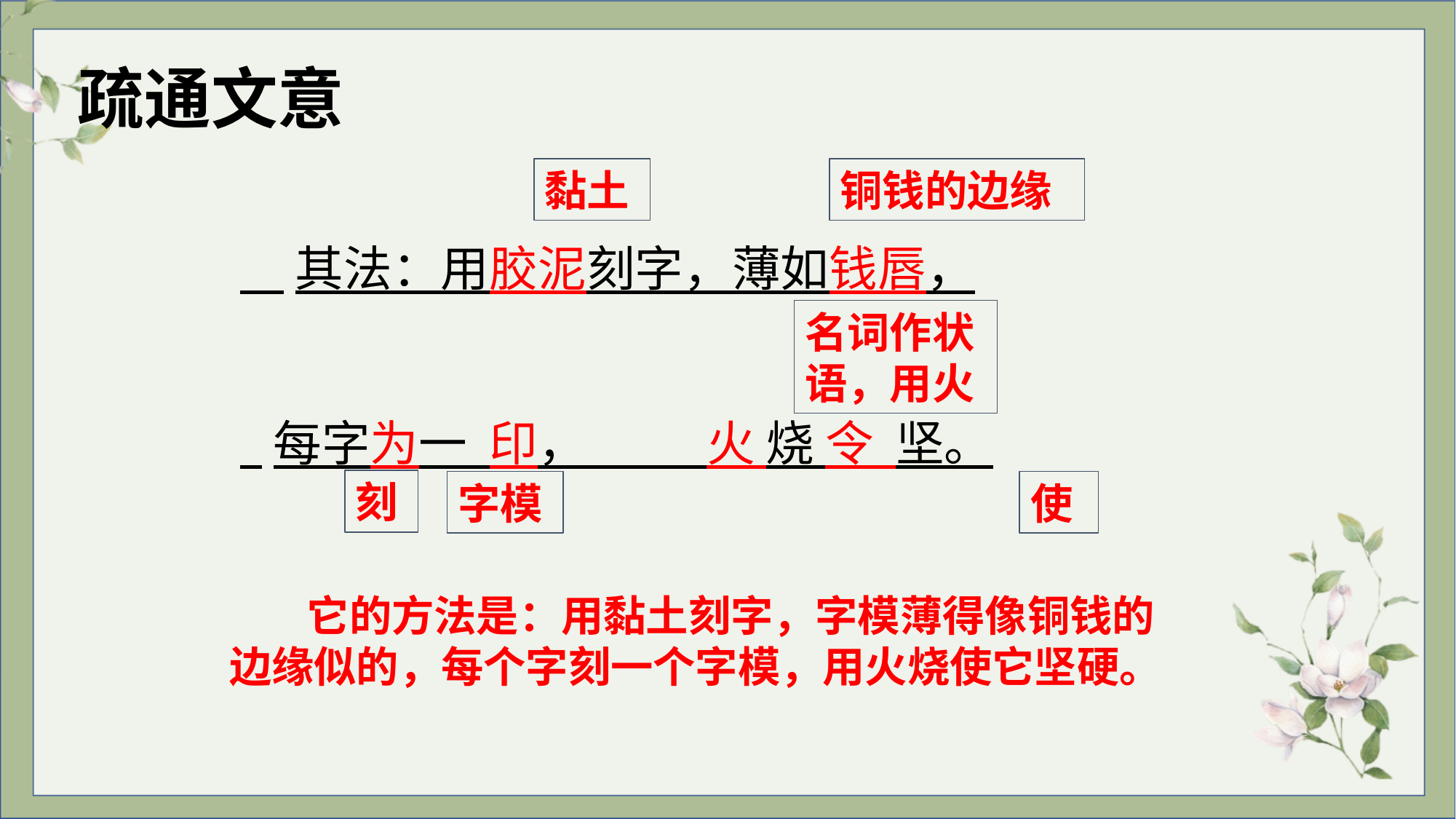

疏通文意
黏土
铜钱的边缘
    其法：用胶泥刻字，薄如钱唇，

  每字为一  印，           火 烧 令  坚。
名词作状语，用火
刻
字模
使
       它的方法是：用黏土刻字，字模薄得像铜钱的边缘似的，每个字刻一个字模，用火烧使它坚硬。